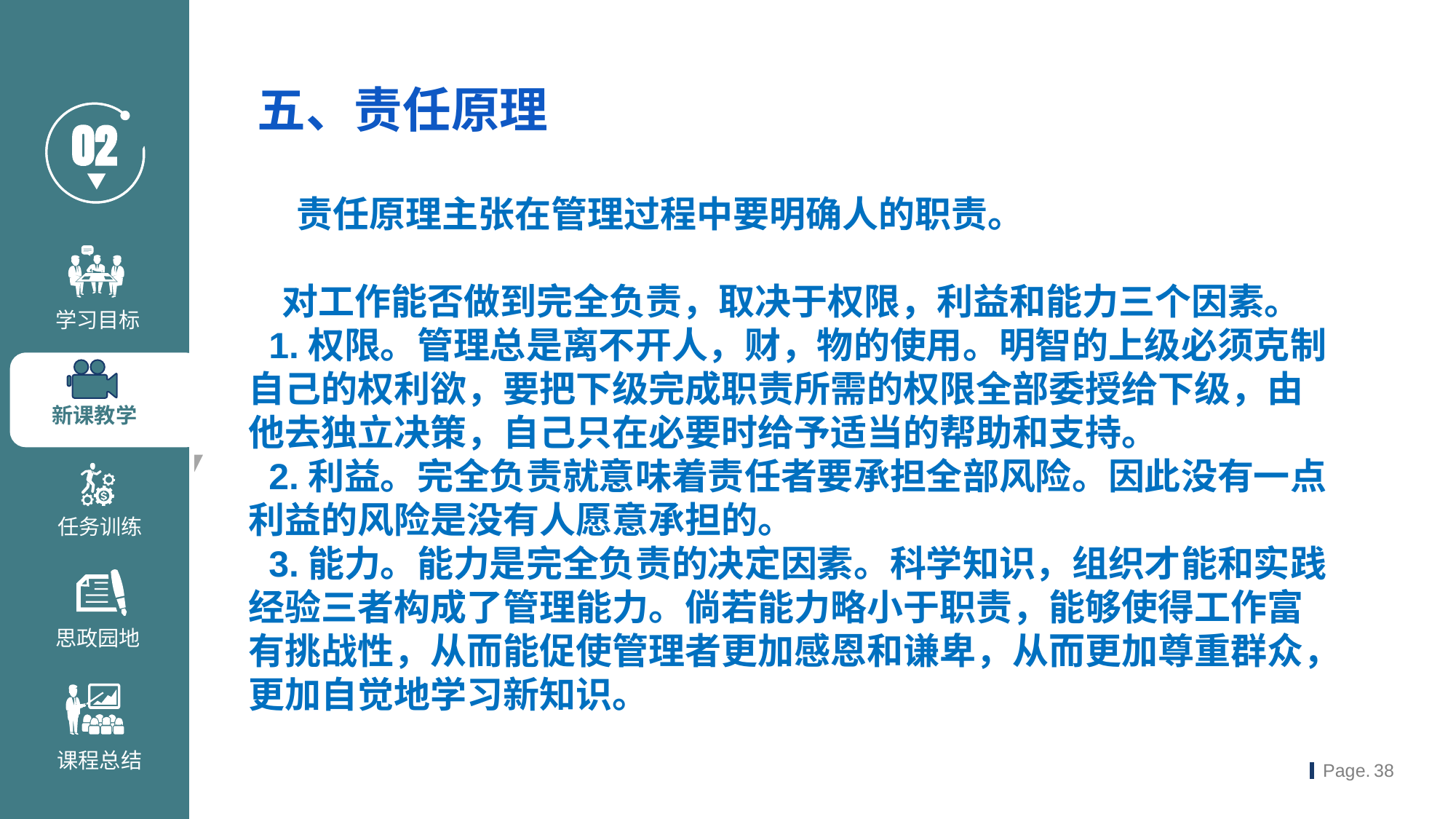

五、责任原理
      责任原理主张在管理过程中要明确人的职责。

   对⼯作能否做到完全负责，取决于权限，利益和能⼒三个因素。
  1.权限。管理总是离不开⼈，财，物的使⽤。明智的上级必须克制⾃⼰的权利欲，要把下级完成职责所需的权限全部委授给下级，由他去独⽴决策，⾃⼰只在必要时给予适当的帮助和⽀持。
  2.利益。完全负责就意味着责任者要承担全部风险。因此没有⼀点利益的风险是没有⼈愿意承担的。
  3.能⼒。能⼒是完全负责的决定因素。科学知识，组织才能和实践经验三者构成了管理能⼒。倘若能⼒略⼩于职责，能够使得⼯作富有挑战性，从⽽能促使管理者更加感恩和谦卑，从⽽更加尊重群众，更加⾃觉地学习新知识。